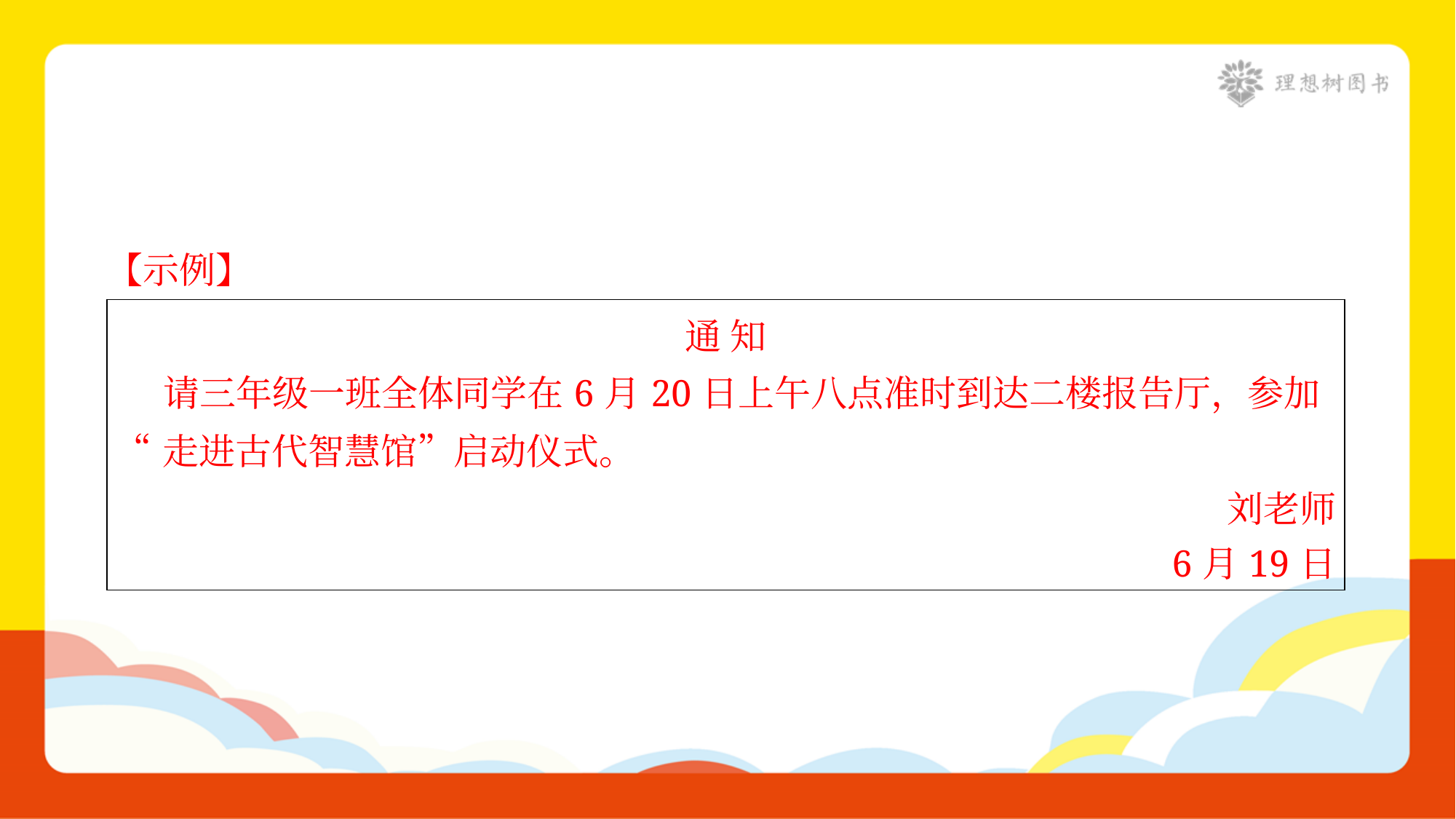

【示例】
| 通 知 请三年级一班全体同学在6月20日上午八点准时到达二楼报告厅，参加 “走进古代智慧馆”启动仪式。 刘老师 6月19日 |
| --- |